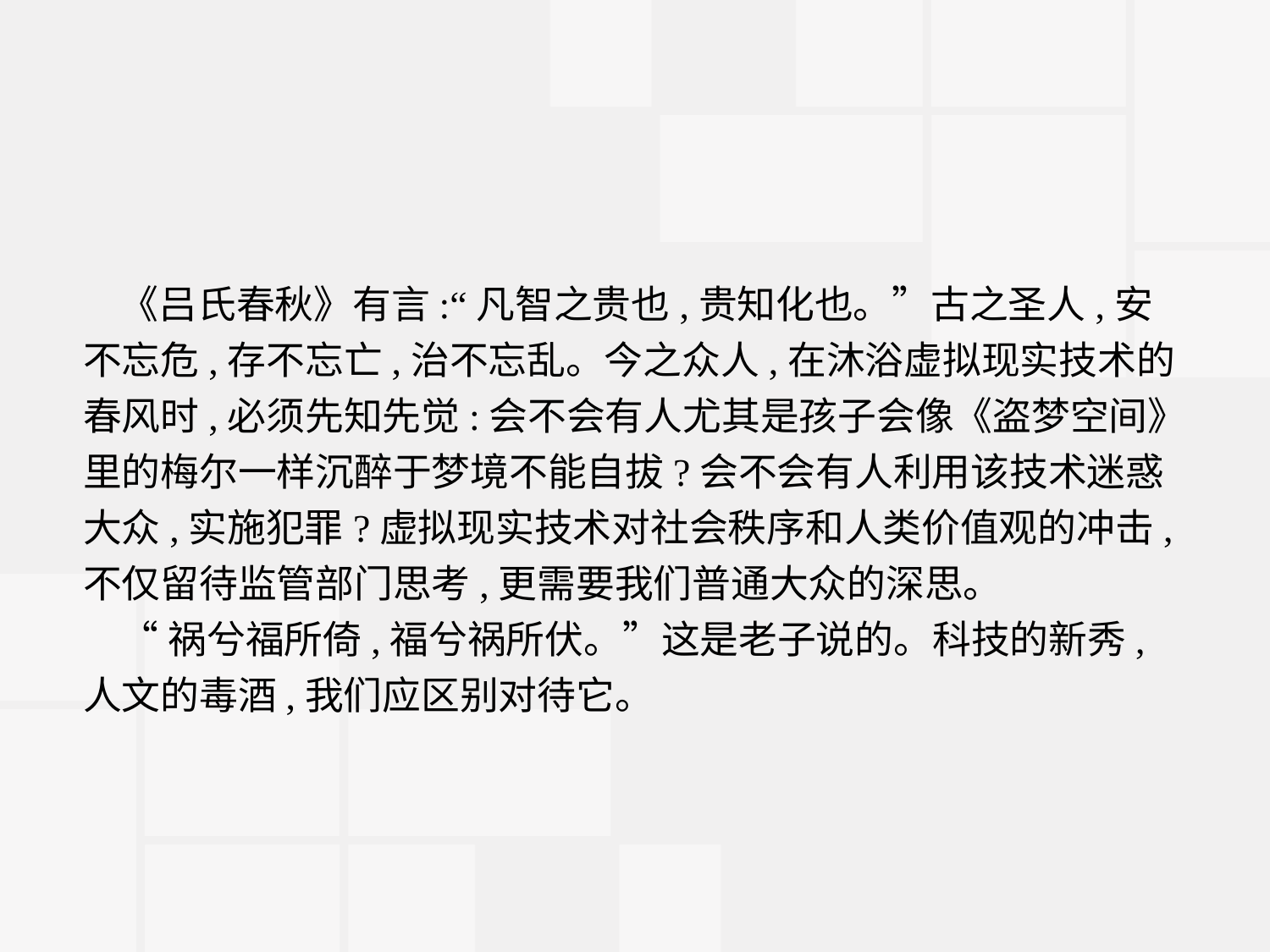

《吕氏春秋》有言:“凡智之贵也,贵知化也。”古之圣人,安不忘危,存不忘亡,治不忘乱。今之众人,在沐浴虚拟现实技术的春风时,必须先知先觉:会不会有人尤其是孩子会像《盗梦空间》里的梅尔一样沉醉于梦境不能自拔?会不会有人利用该技术迷惑大众,实施犯罪?虚拟现实技术对社会秩序和人类价值观的冲击,不仅留待监管部门思考,更需要我们普通大众的深思。
“祸兮福所倚,福兮祸所伏。”这是老子说的。科技的新秀,人文的毒酒,我们应区别对待它。